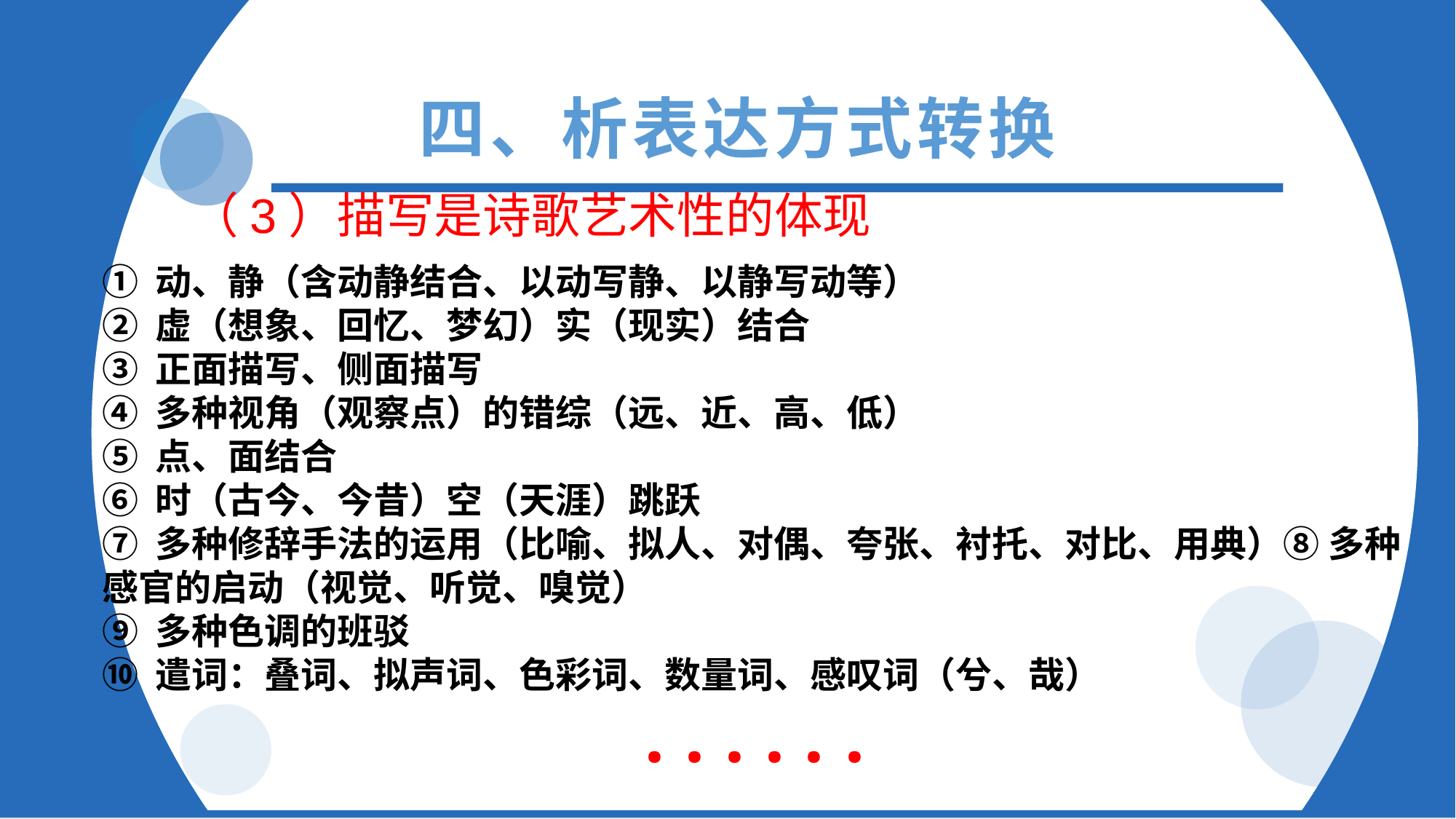

① 动、静（含动静结合、以动写静、以静写动等）
② 虚（想象、回忆、梦幻）实（现实）结合
③ 正面描写、侧面描写
④ 多种视角（观察点）的错综（远、近、高、低）
⑤ 点、面结合
⑥ 时（古今、今昔）空（天涯）跳跃
⑦ 多种修辞手法的运用（比喻、拟人、对偶、夸张、衬托、对比、用典）⑧ 多种感官的启动（视觉、听觉、嗅觉）
⑨ 多种色调的班驳
⑩ 遣词：叠词、拟声词、色彩词、数量词、感叹词（兮、哉）
......

四、析表达方式转换

（3）描写是诗歌艺术性的体现